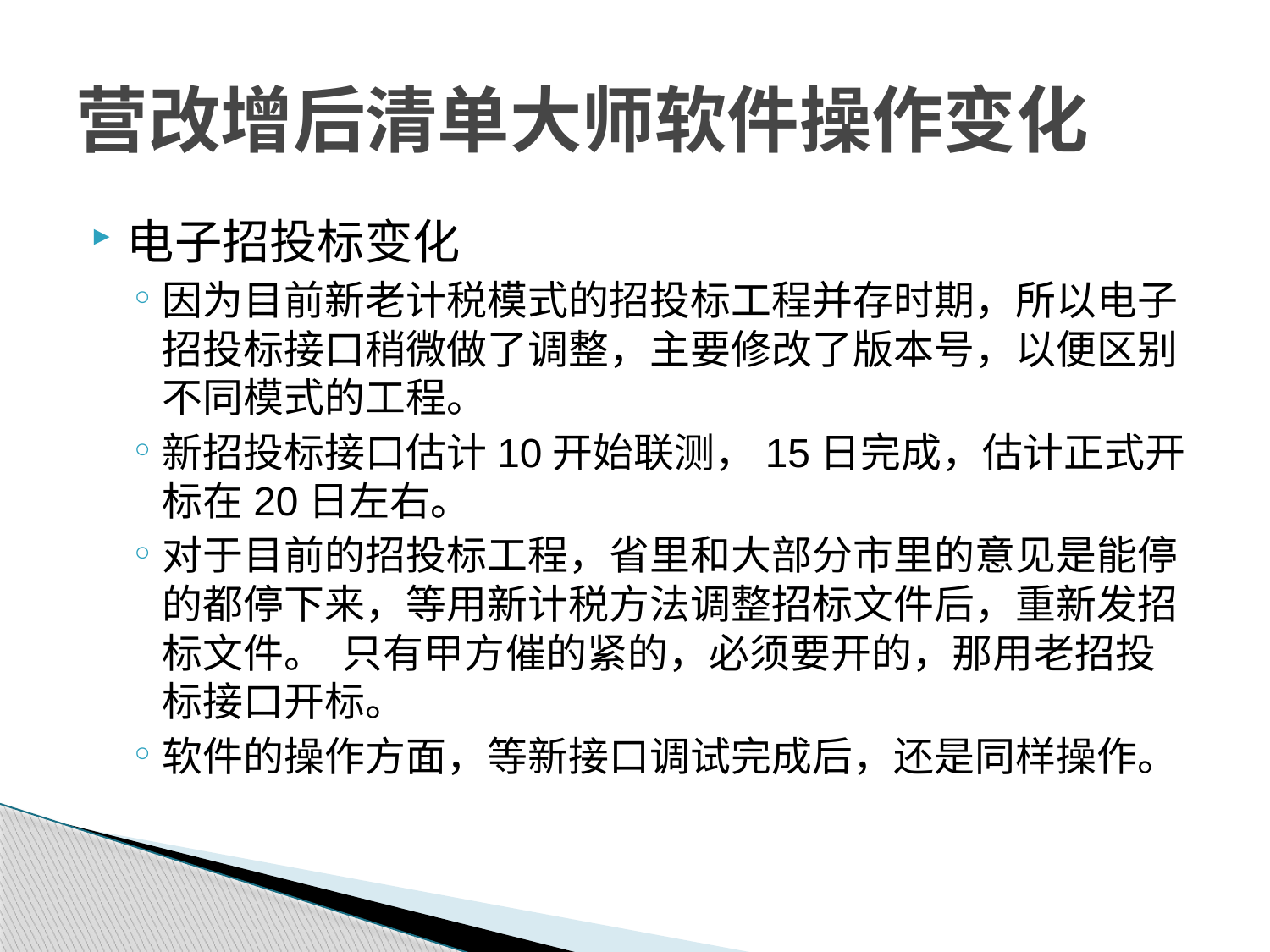

# 营改增后清单大师软件操作变化
电子招投标变化
因为目前新老计税模式的招投标工程并存时期，所以电子招投标接口稍微做了调整，主要修改了版本号，以便区别不同模式的工程。
新招投标接口估计10开始联测，15日完成，估计正式开标在20日左右。
对于目前的招投标工程，省里和大部分市里的意见是能停的都停下来，等用新计税方法调整招标文件后，重新发招标文件。  只有甲方催的紧的，必须要开的，那用老招投标接口开标。
软件的操作方面，等新接口调试完成后，还是同样操作。